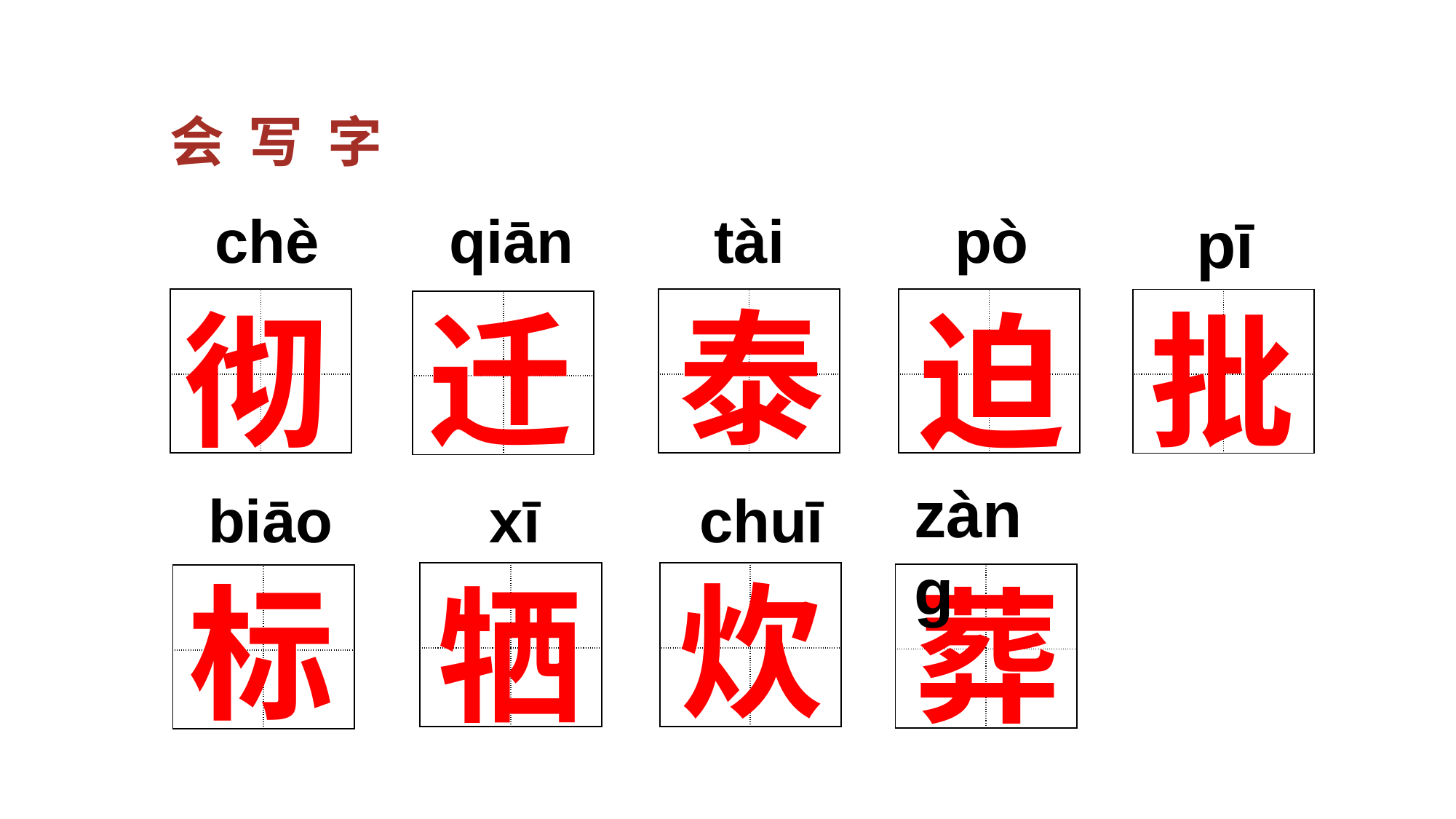

会写字
chè
qiān
tài
 pò
pī
泰
彻
迁
批
迫
|  |  |
| --- | --- |
|  |  |
|  |  |
| --- | --- |
|  |  |
|  |  |
| --- | --- |
|  |  |
|  |  |
| --- | --- |
|  |  |
|  |  |
| --- | --- |
|  |  |
zàng
biāo
xī
chuī
炊
标
牺
葬
|  |  |
| --- | --- |
|  |  |
|  |  |
| --- | --- |
|  |  |
|  |  |
| --- | --- |
|  |  |
|  |  |
| --- | --- |
|  |  |